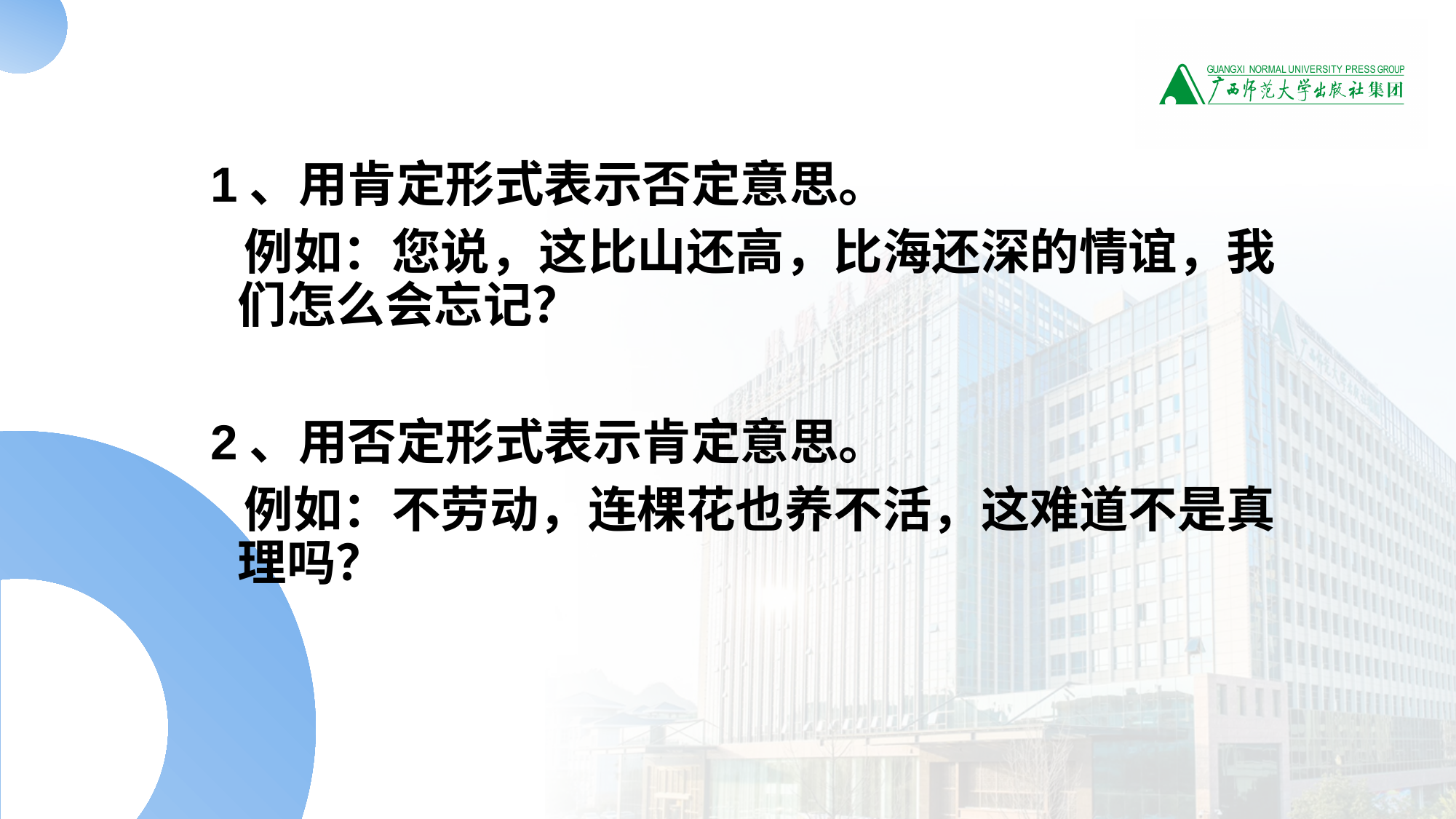

1、用肯定形式表示否定意思。
  例如：您说，这比山还高，比海还深的情谊，我们怎么会忘记？

2、用否定形式表示肯定意思。
  例如：不劳动，连棵花也养不活，这难道不是真理吗？